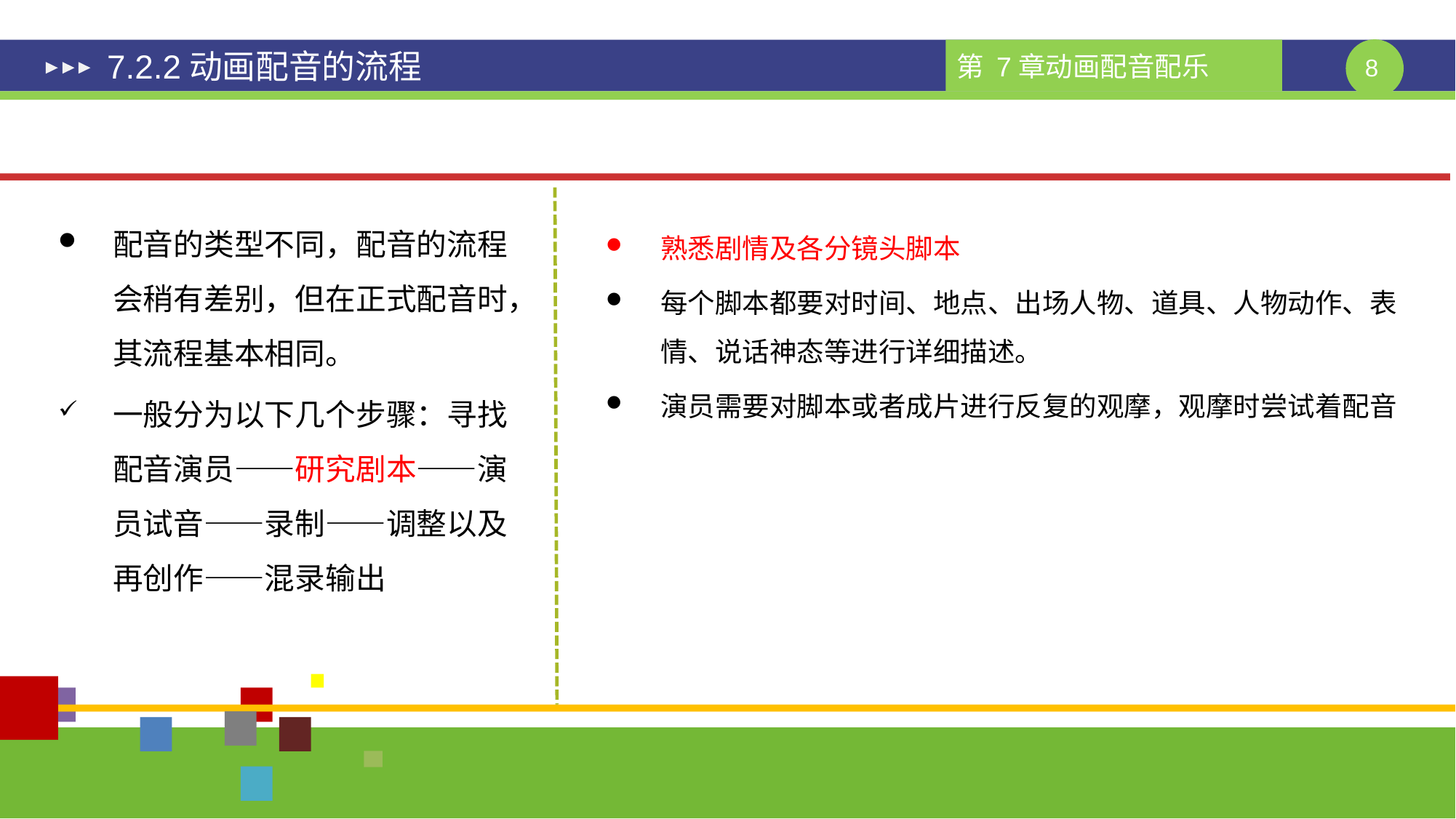

# 7.2.2动画配音的流程

配音的类型不同，配音的流程会稍有差别，但在正式配音时，其流程基本相同。
一般分为以下几个步骤：寻找配音演员——研究剧本——演员试音——录制——调整以及再创作——混录输出

熟悉剧情及各分镜头脚本
每个脚本都要对时间、地点、出场人物、道具、人物动作、表情、说话神态等进行详细描述。
演员需要对脚本或者成片进行反复的观摩，观摩时尝试着配音